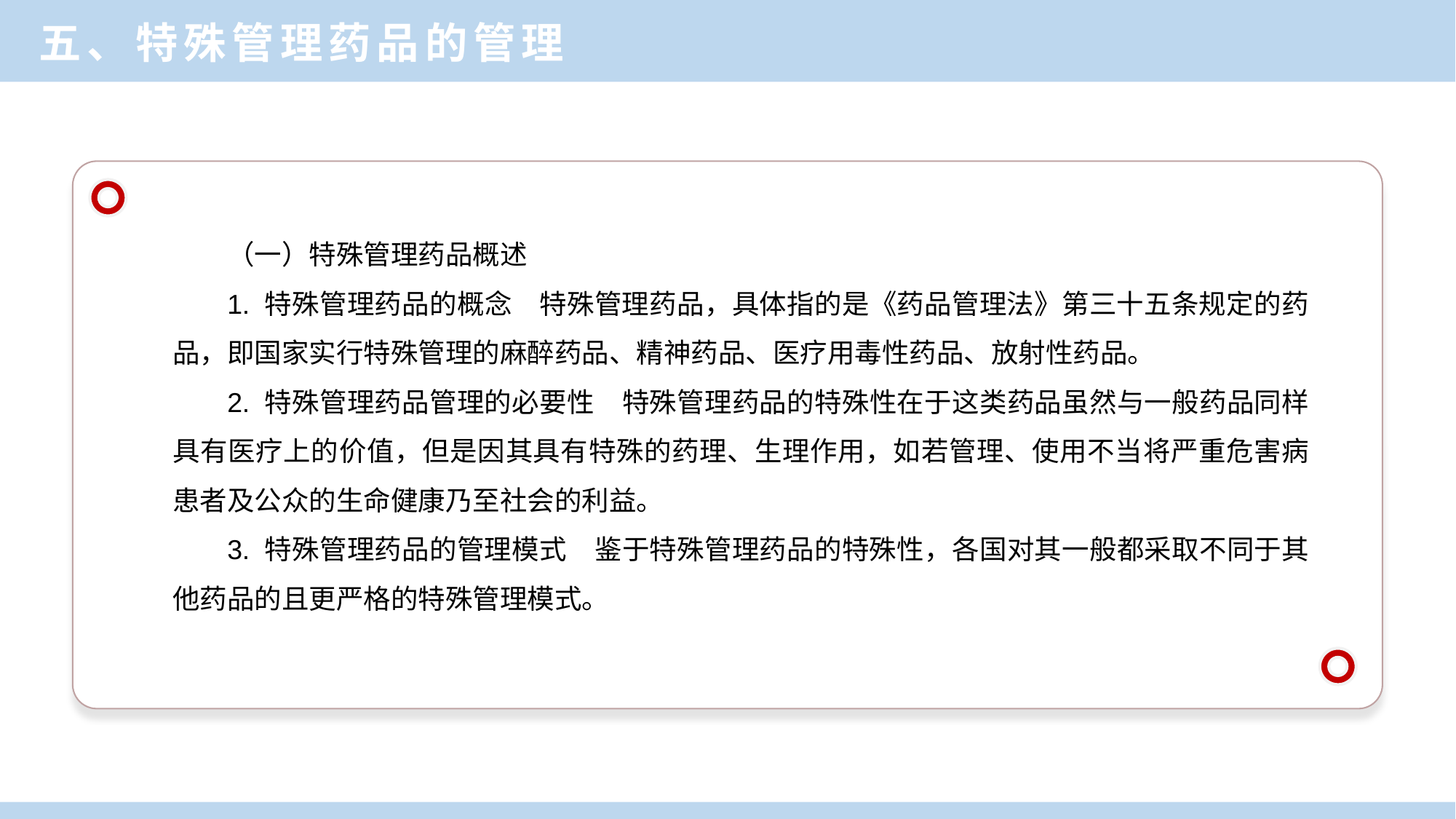

五、特殊管理药品的管理

（一）特殊管理药品概述
1. 特殊管理药品的概念　特殊管理药品，具体指的是《药品管理法》第三十五条规定的药品，即国家实行特殊管理的麻醉药品、精神药品、医疗用毒性药品、放射性药品。
2. 特殊管理药品管理的必要性　特殊管理药品的特殊性在于这类药品虽然与一般药品同样具有医疗上的价值，但是因其具有特殊的药理、生理作用，如若管理、使用不当将严重危害病患者及公众的生命健康乃至社会的利益。
3. 特殊管理药品的管理模式　鉴于特殊管理药品的特殊性，各国对其一般都采取不同于其他药品的且更严格的特殊管理模式。